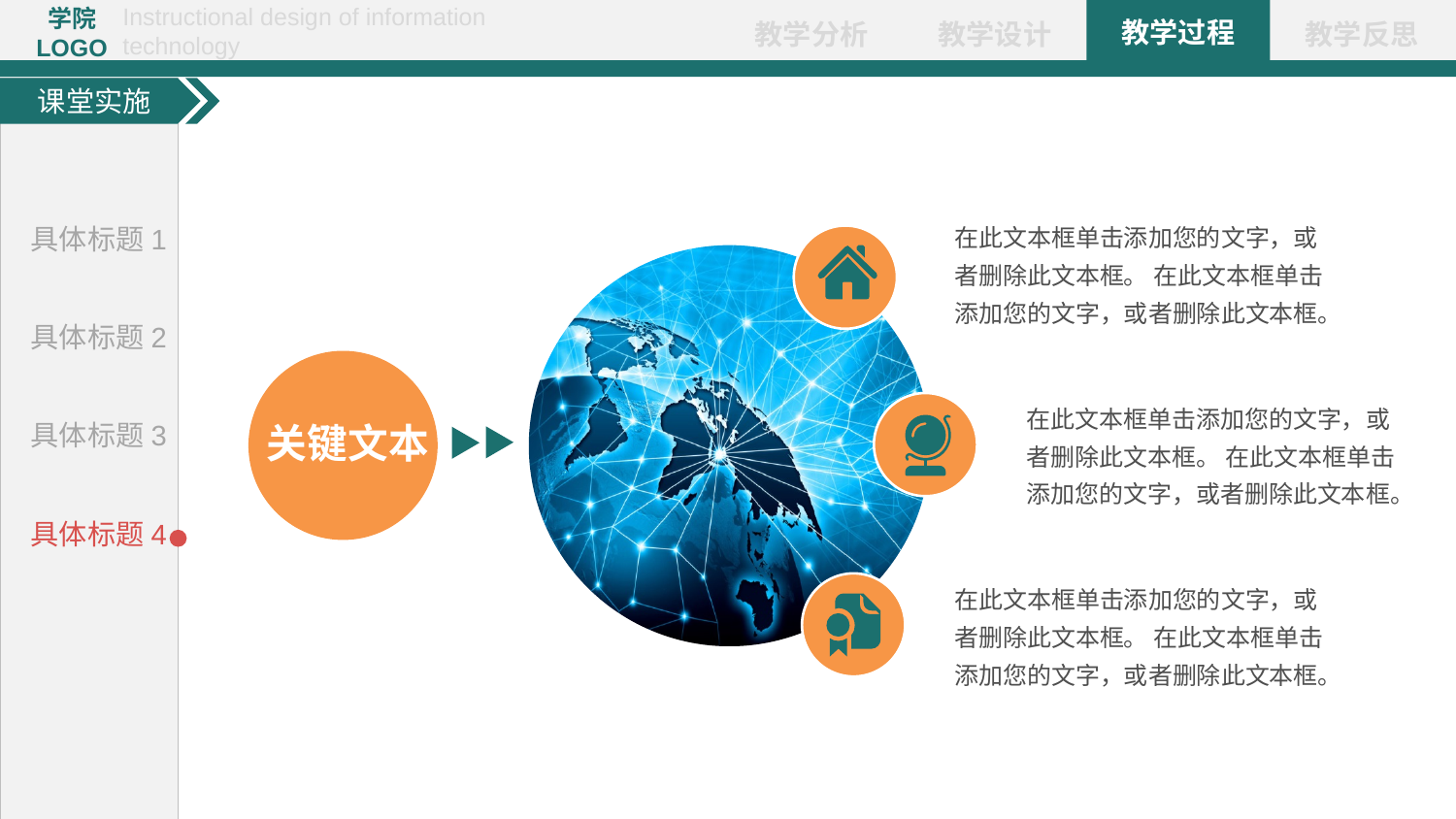

课堂实施

在此文本框单击添加您的文字，或者删除此文本框。 在此文本框单击添加您的文字，或者删除此文本框。
具体标题1

具体标题2

关键文本
在此文本框单击添加您的文字，或者删除此文本框。 在此文本框单击添加您的文字，或者删除此文本框。

具体标题3

具体标题4

在此文本框单击添加您的文字，或者删除此文本框。 在此文本框单击添加您的文字，或者删除此文本框。